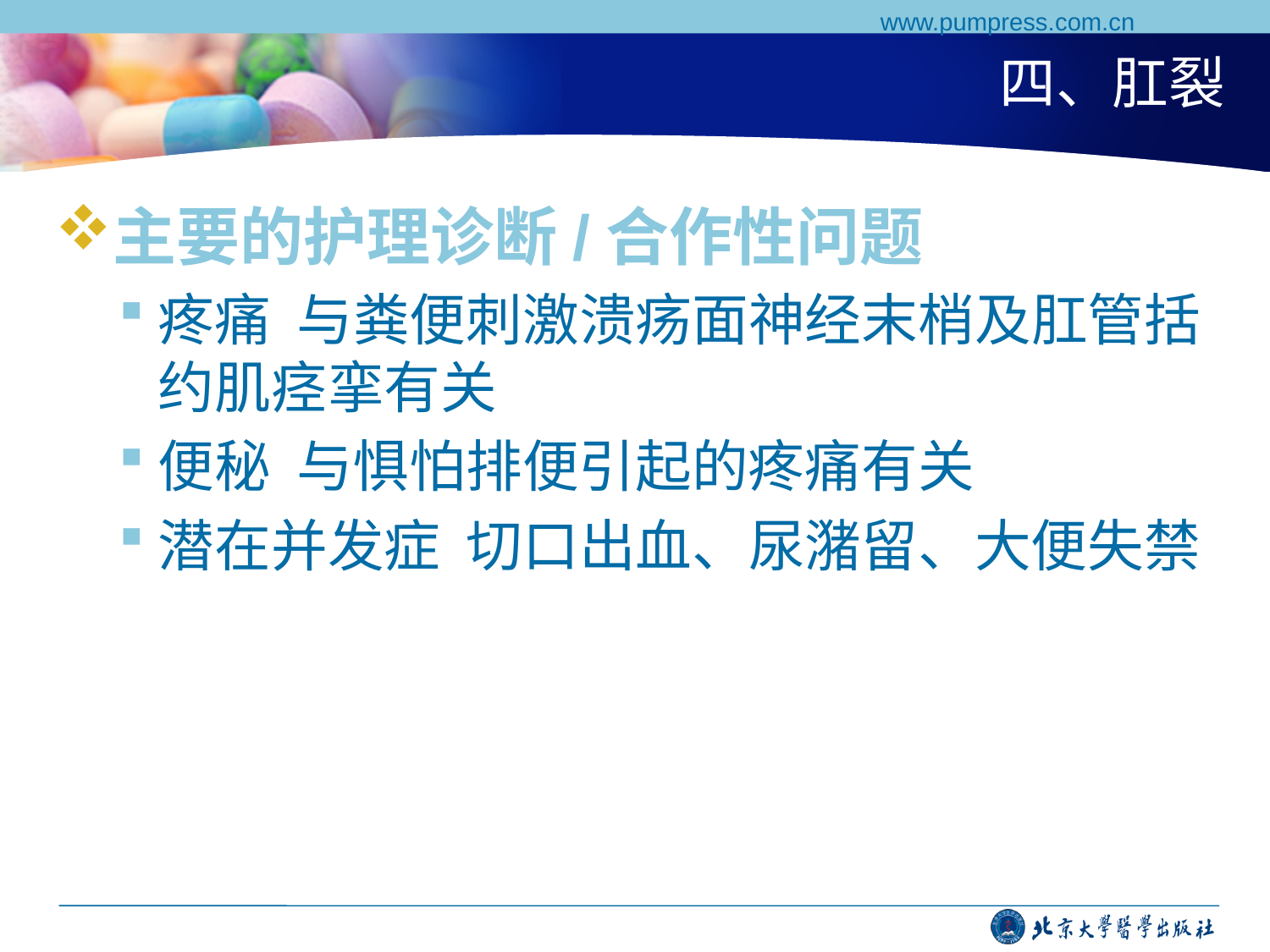

www.pumpress.com.cn
# 四、肛裂
主要的护理诊断/合作性问题
疼痛  与粪便刺激溃疡面神经末梢及肛管括约肌痉挛有关
便秘  与惧怕排便引起的疼痛有关
潜在并发症  切口出血、尿潴留、大便失禁